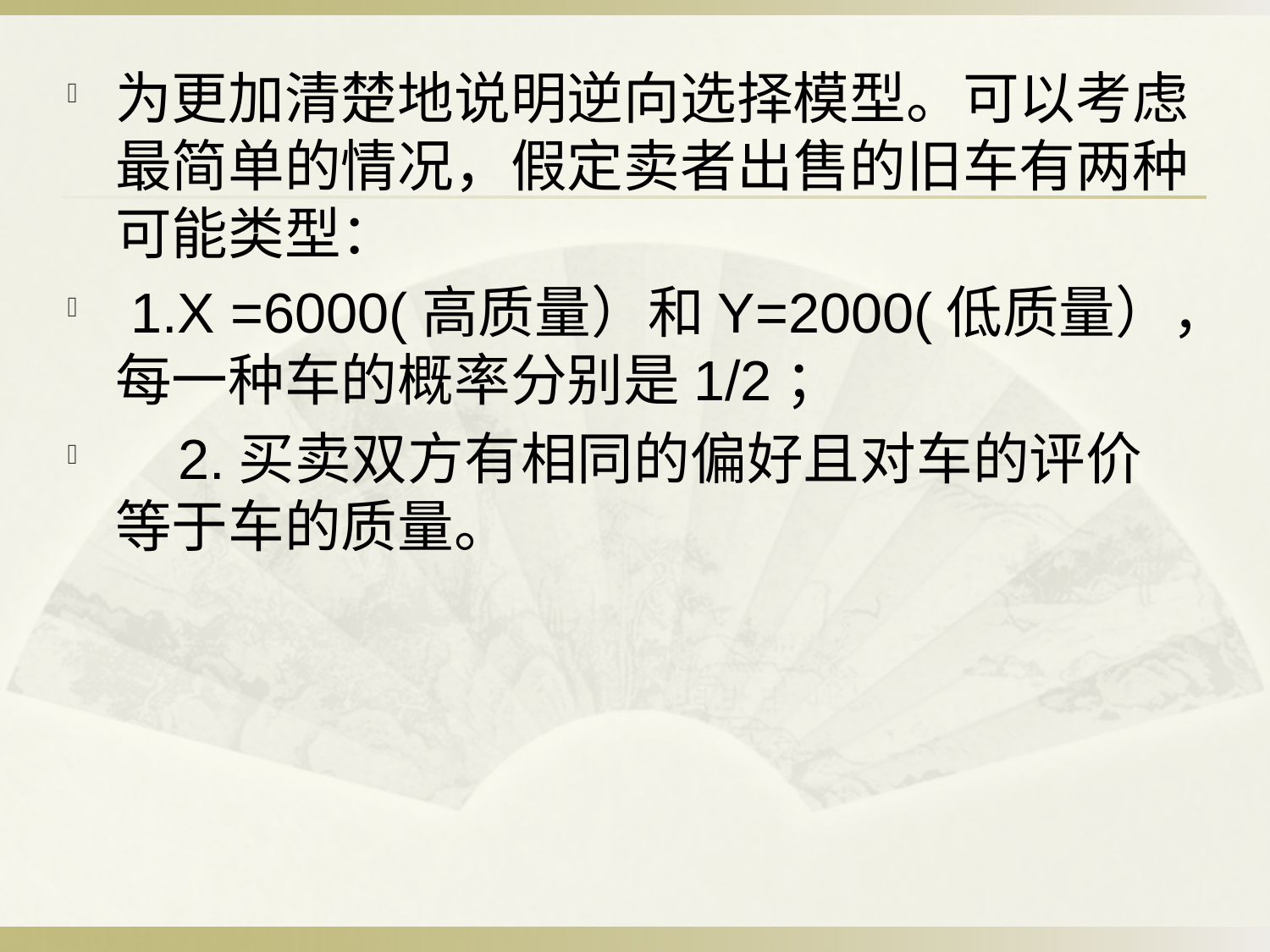

为更加清楚地说明逆向选择模型。可以考虑最简单的情况，假定卖者出售的旧车有两种可能类型：
 1.X =6000(高质量）和Y=2000(低质量），每一种车的概率分别是1/2；
    2.买卖双方有相同的偏好且对车的评价等于车的质量。